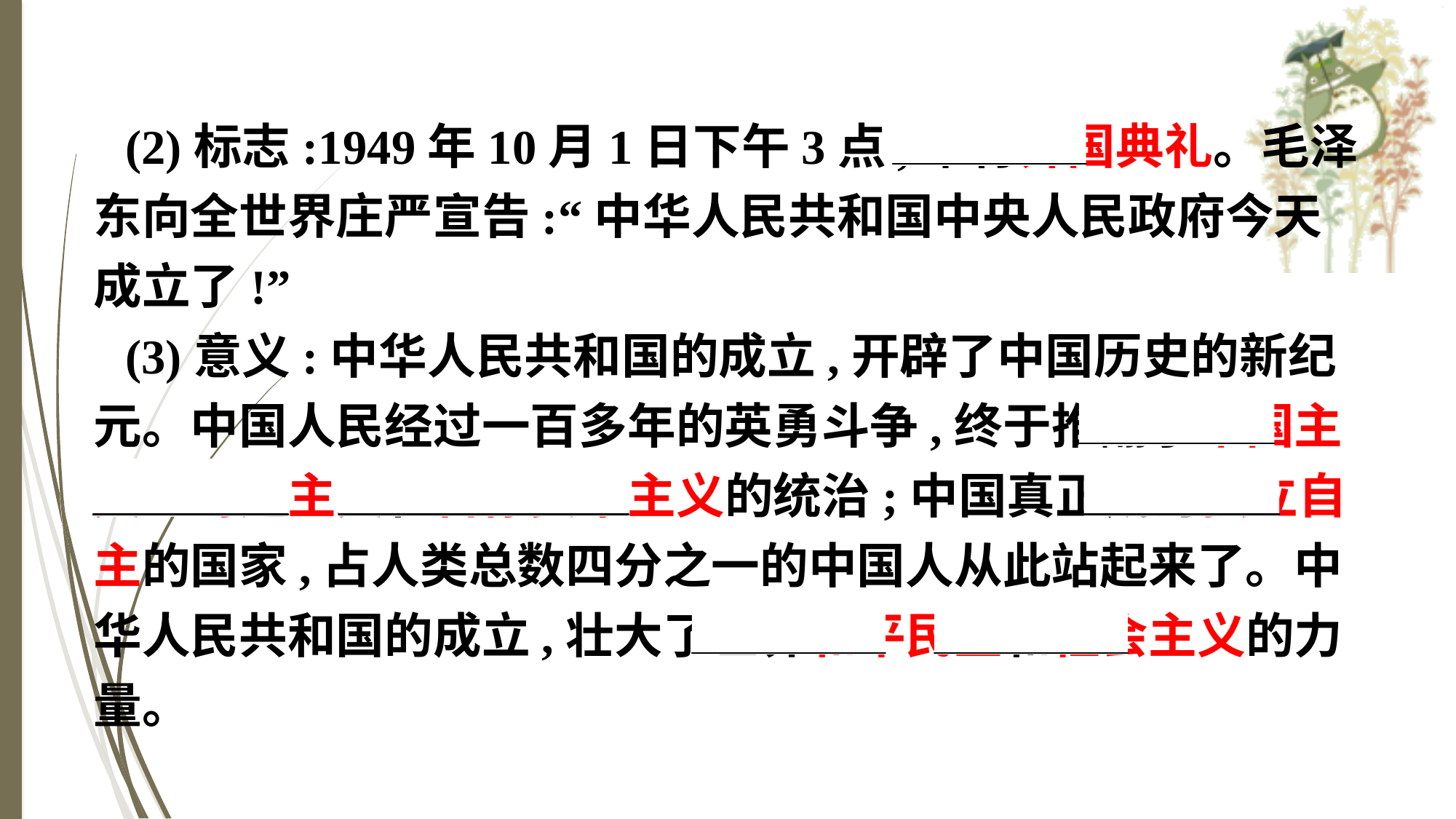

(2)标志:1949年10月1日下午3点,举行开国典礼。毛泽东向全世界庄严宣告:“中华人民共和国中央人民政府今天成立了!”
(3)意义:中华人民共和国的成立,开辟了中国历史的新纪元。中国人民经过一百多年的英勇斗争,终于推翻了帝国主义、封建主义和官僚资本主义的统治;中国真正成为独立自主的国家,占人类总数四分之一的中国人从此站起来了。中华人民共和国的成立,壮大了世界和平民主和社会主义的力量。